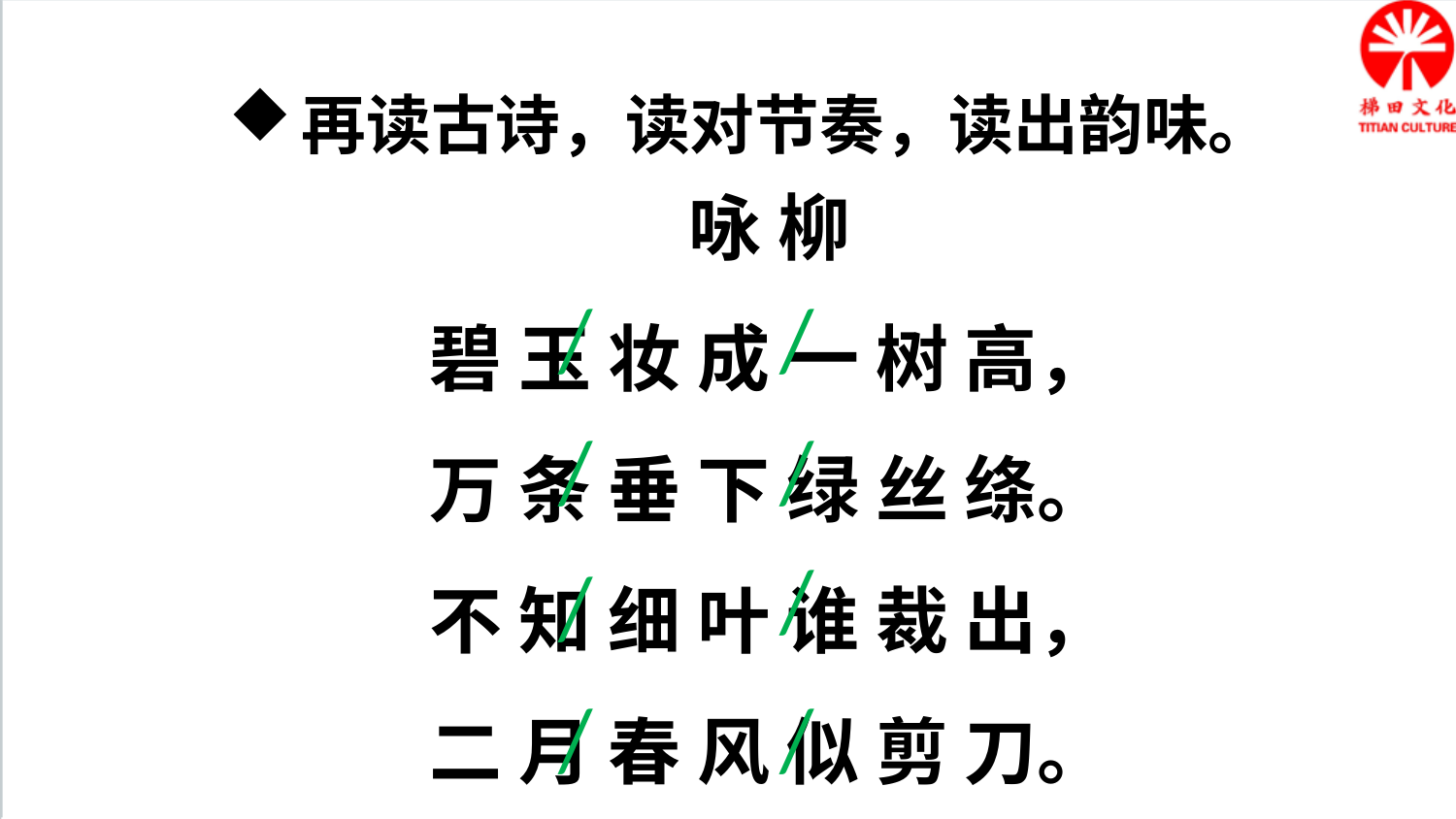

再读古诗，读对节奏，读出韵味。
咏 柳
碧 玉 妆 成 一 树 高，
万 条 垂 下 绿 丝 绦。
不 知 细 叶 谁 裁 出，
二 月 春 风 似 剪 刀。
/
/
/
/
/
/
/
/